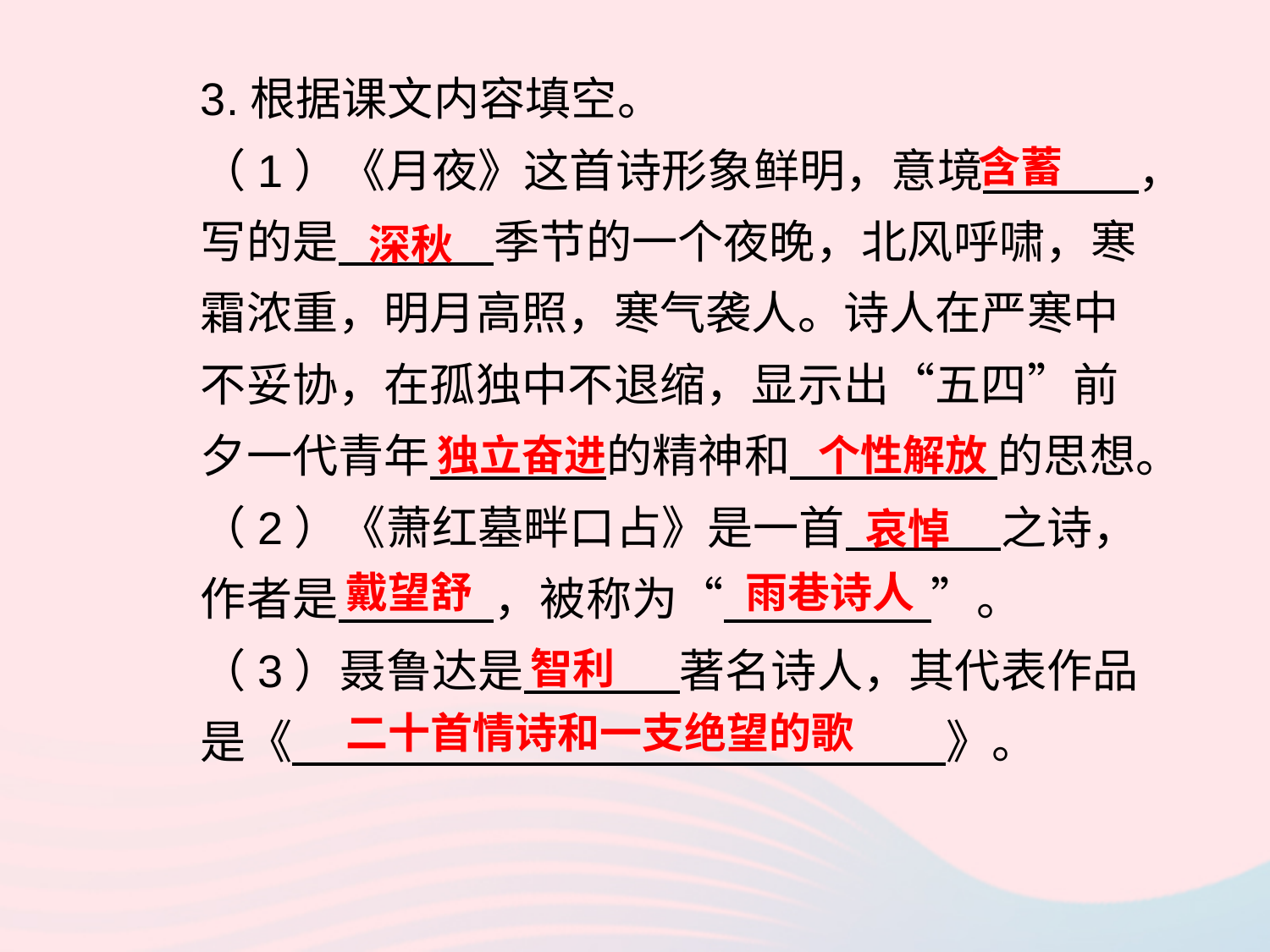

3.根据课文内容填空。
（1）《月夜》这首诗形象鲜明，意境               ，写的是               季节的一个夜晚，北风呼啸，寒霜浓重，明月高照，寒气袭人。诗人在严寒中不妥协，在孤独中不退缩，显示出“五四”前夕一代青年                 的精神和                    的思想。
（2）《萧红墓畔口占》是一首               之诗，作者是               ，被称为“                    ”。
（3）聂鲁达是               著名诗人，其代表作品是《                                                               》。
含蓄
深秋
独立奋进
个性解放
哀悼
戴望舒
雨巷诗人
智利
二十首情诗和一支绝望的歌